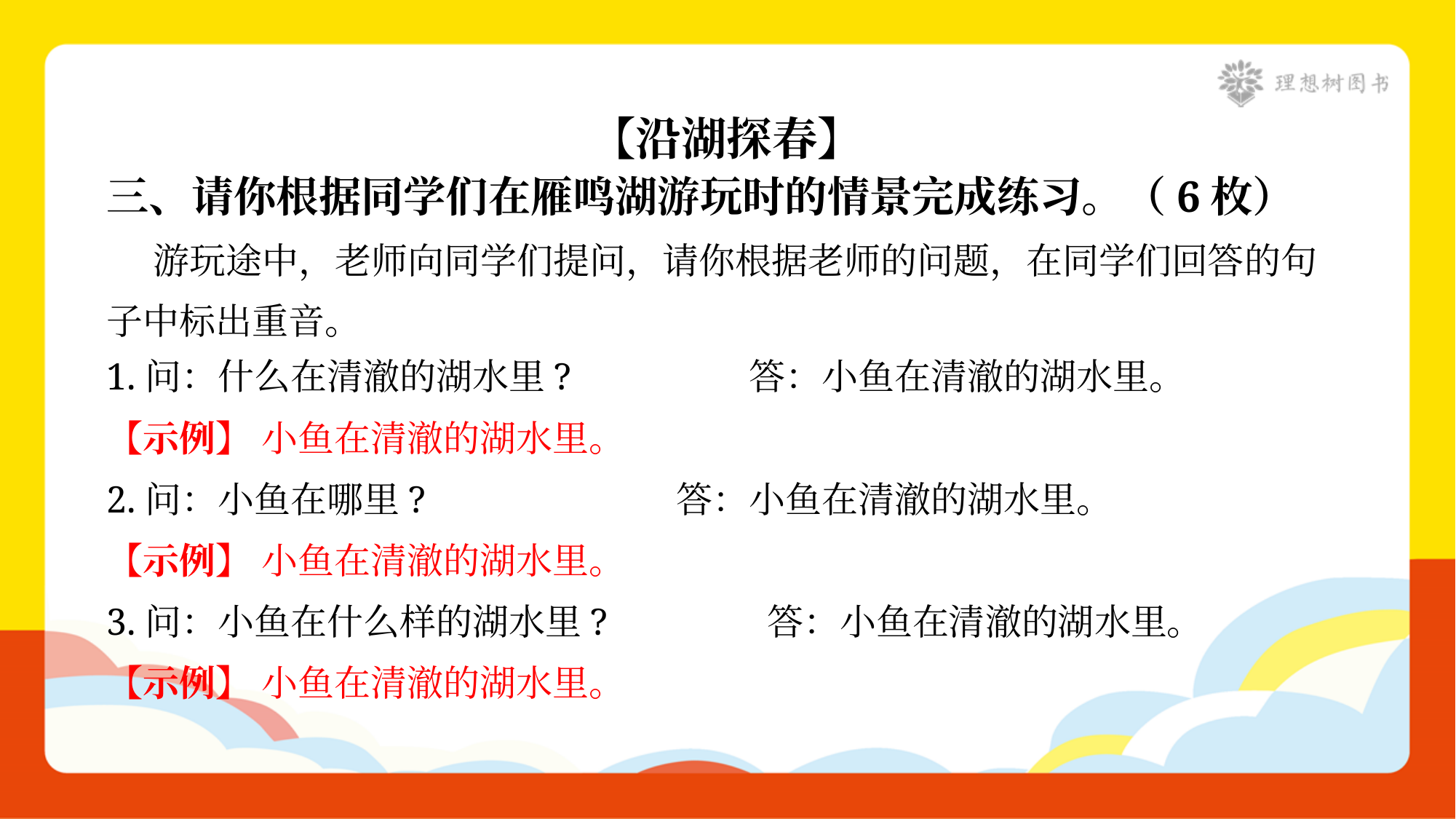

【沿湖探春】
三、请你根据同学们在雁鸣湖游玩时的情景完成练习。（6枚）
    游玩途中，老师向同学们提问，请你根据老师的问题，在同学们回答的句
子中标出重音。
1.问：什么在清澈的湖水里?	答：小鱼在清澈的湖水里。
【示例】 小鱼在清澈的湖水里。
2.问：小鱼在哪里?	答：小鱼在清澈的湖水里。
【示例】 小鱼在清澈的湖水里。
3.问：小鱼在什么样的湖水里?	答：小鱼在清澈的湖水里。
【示例】 小鱼在清澈的湖水里。